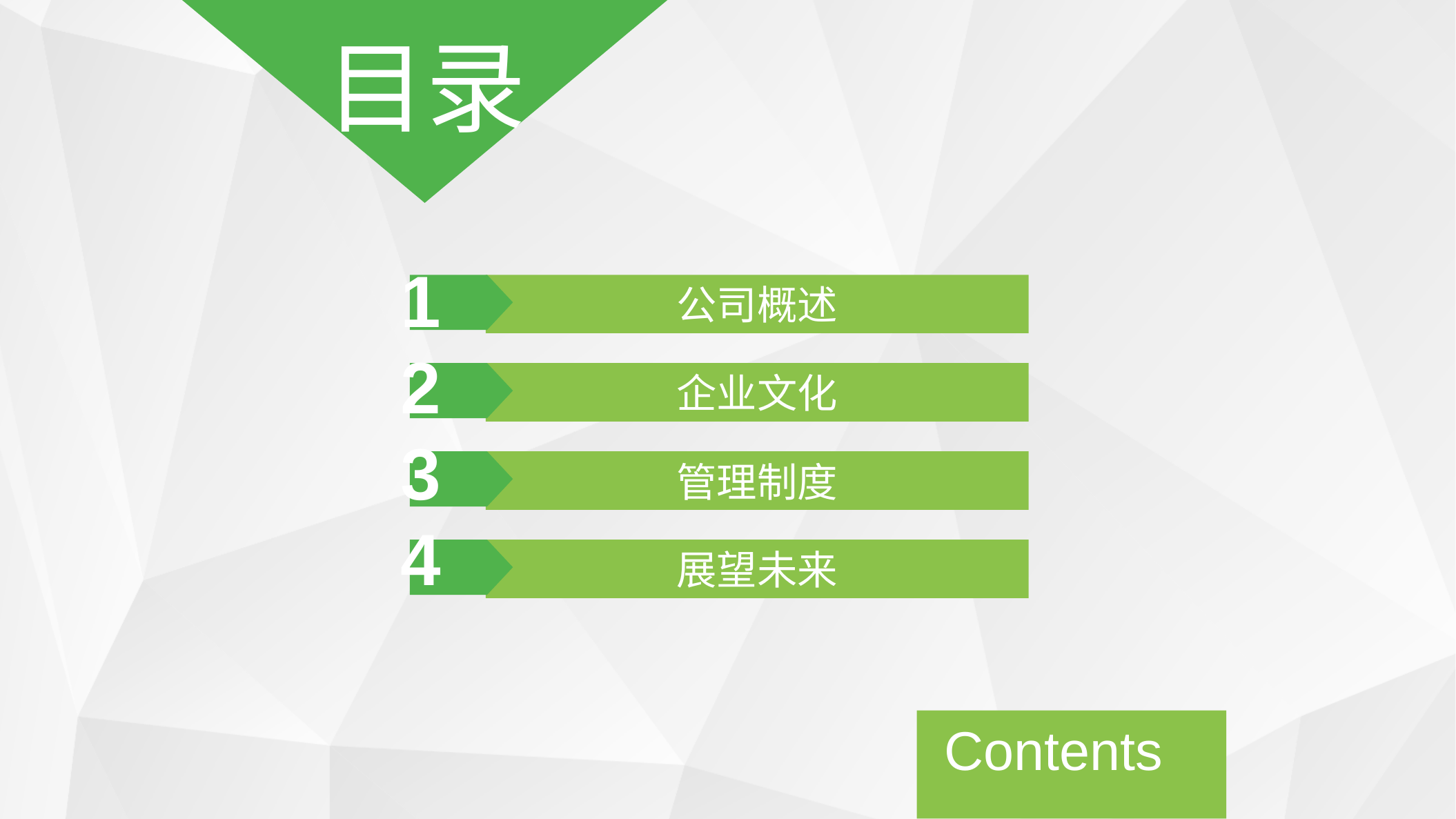

目录
1

公司概述
2

企业文化
3

管理制度
4

展望未来

Contents